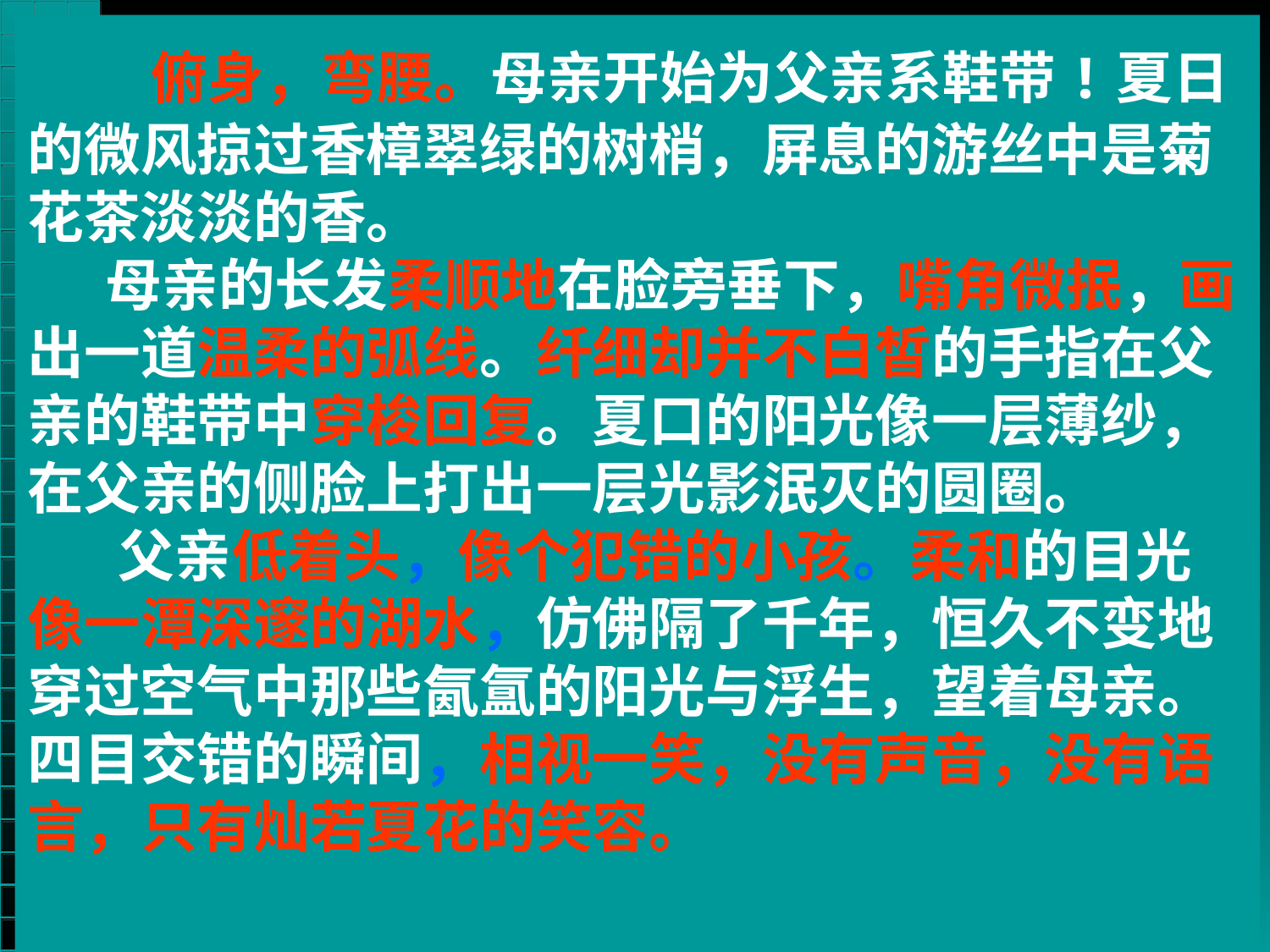

俯身，弯腰。母亲开始为父亲系鞋带!夏日的微风掠过香樟翠绿的树梢，屏息的游丝中是菊花茶淡淡的香。
     母亲的长发柔顺地在脸旁垂下，嘴角微抿，画出一道温柔的弧线。纤细却并不白皙的手指在父亲的鞋带中穿梭回复。夏口的阳光像一层薄纱，在父亲的侧脸上打出一层光影泯灭的圆圈。
      父亲低着头，像个犯错的小孩。柔和的目光像一潭深邃的湖水，仿佛隔了千年，恒久不变地穿过空气中那些氤氲的阳光与浮生，望着母亲。四目交错的瞬间，相视一笑，没有声音，没有语言，只有灿若夏花的笑容。